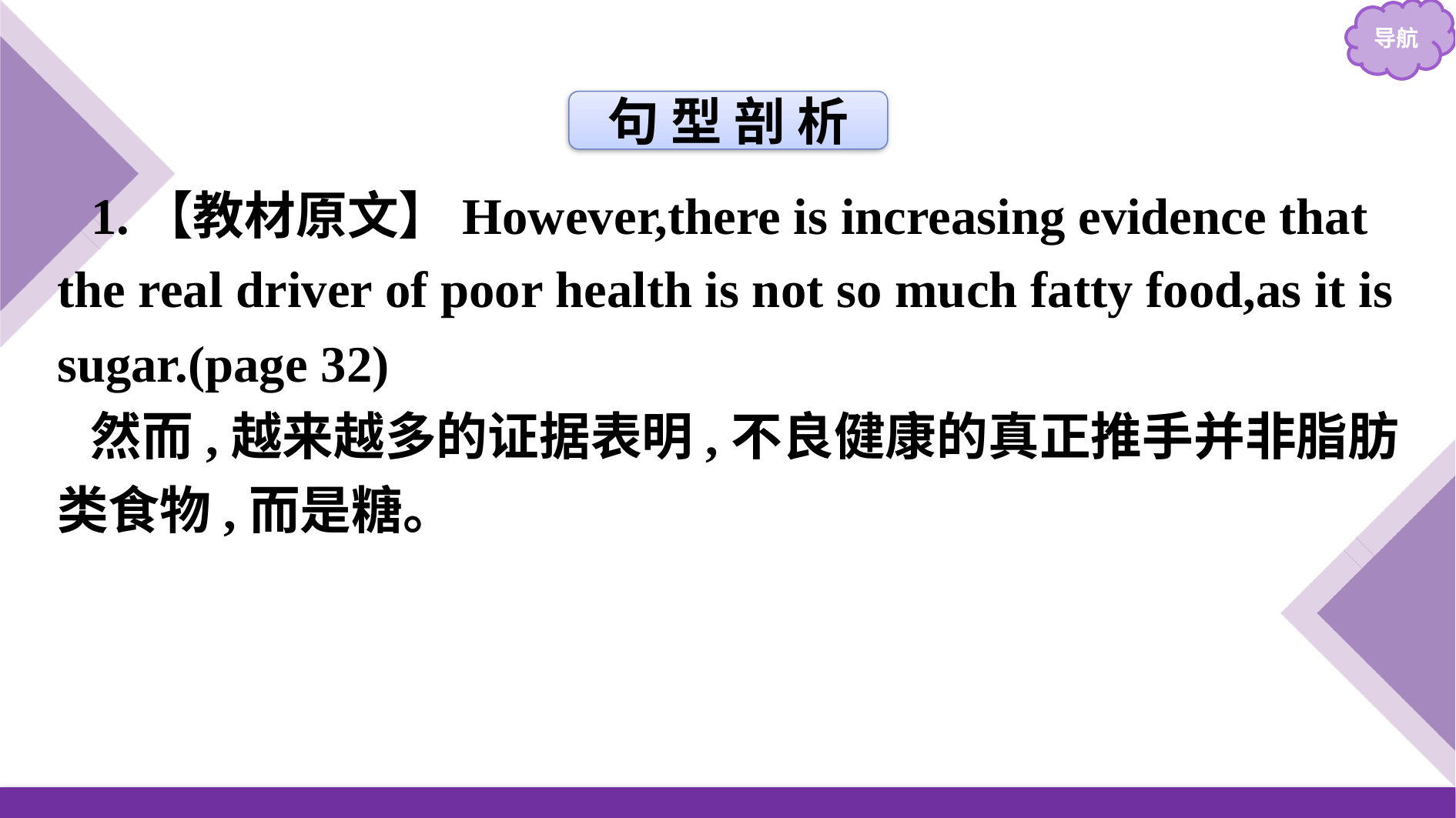

句 型 剖 析
1.【教材原文】However,there is increasing evidence that the real driver of poor health is not so much fatty food,as it is sugar.(page 32)
然而,越来越多的证据表明,不良健康的真正推手并非脂肪类食物,而是糖。